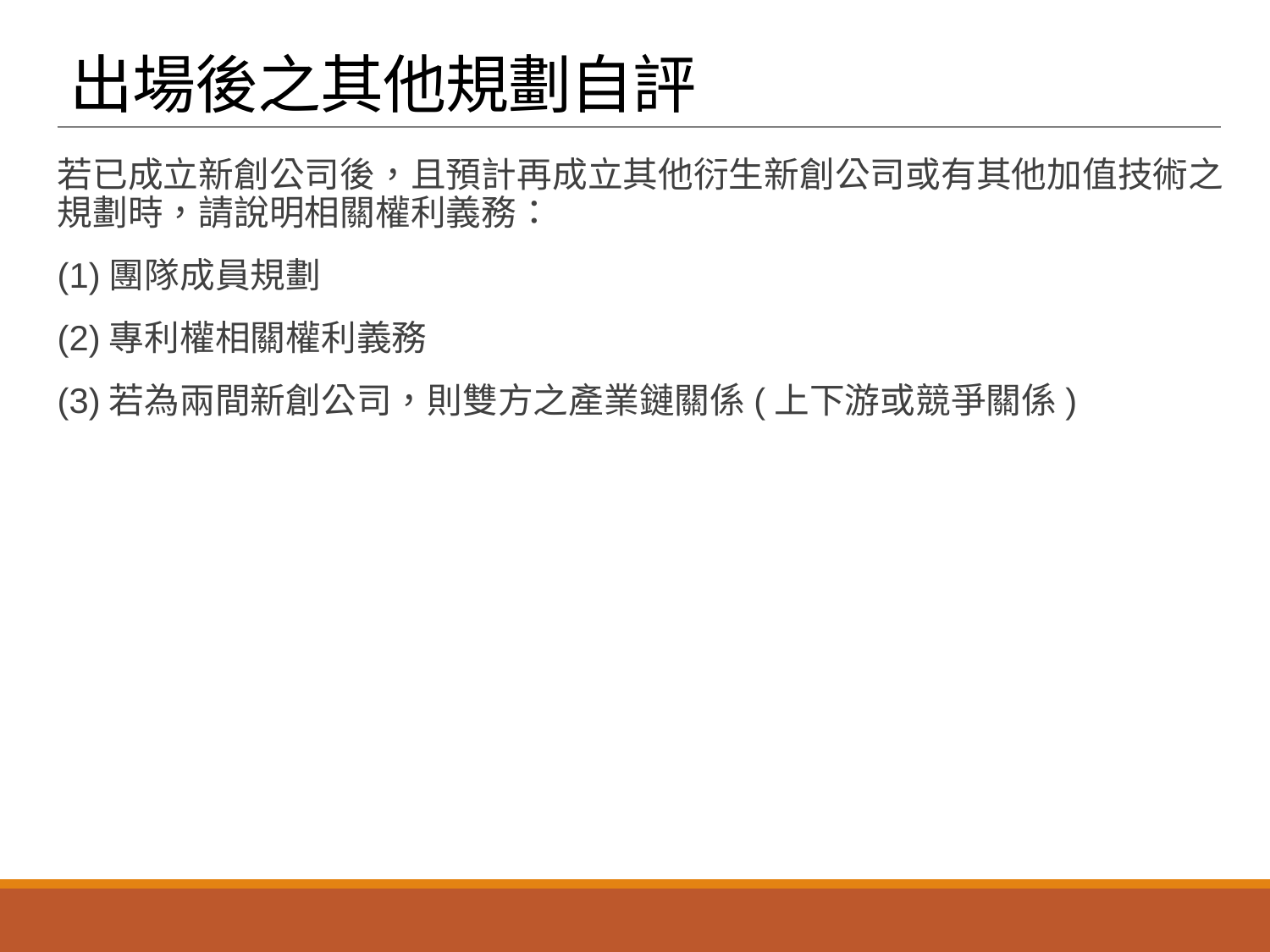

# 出場後之其他規劃自評
若已成立新創公司後，且預計再成立其他衍生新創公司或有其他加值技術之規劃時，請說明相關權利義務：
(1)團隊成員規劃
(2)專利權相關權利義務
(3)若為兩間新創公司，則雙方之產業鏈關係(上下游或競爭關係)